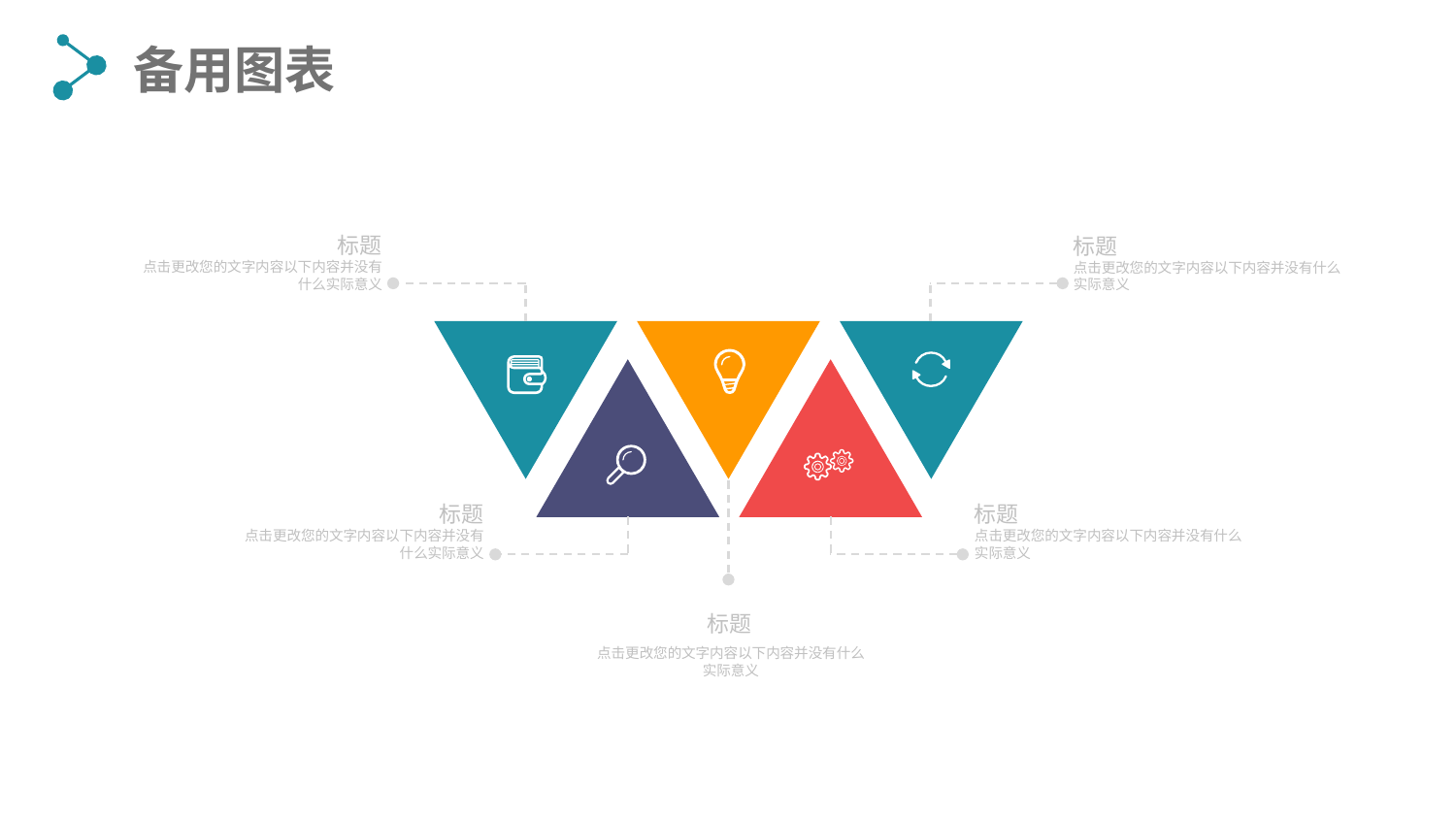

备用图表
标题
标题
点击更改您的文字内容以下内容并没有什么实际意义
点击更改您的文字内容以下内容并没有什么实际意义

标题
标题
点击更改您的文字内容以下内容并没有什么实际意义
点击更改您的文字内容以下内容并没有什么实际意义
标题
点击更改您的文字内容以下内容并没有什么实际意义